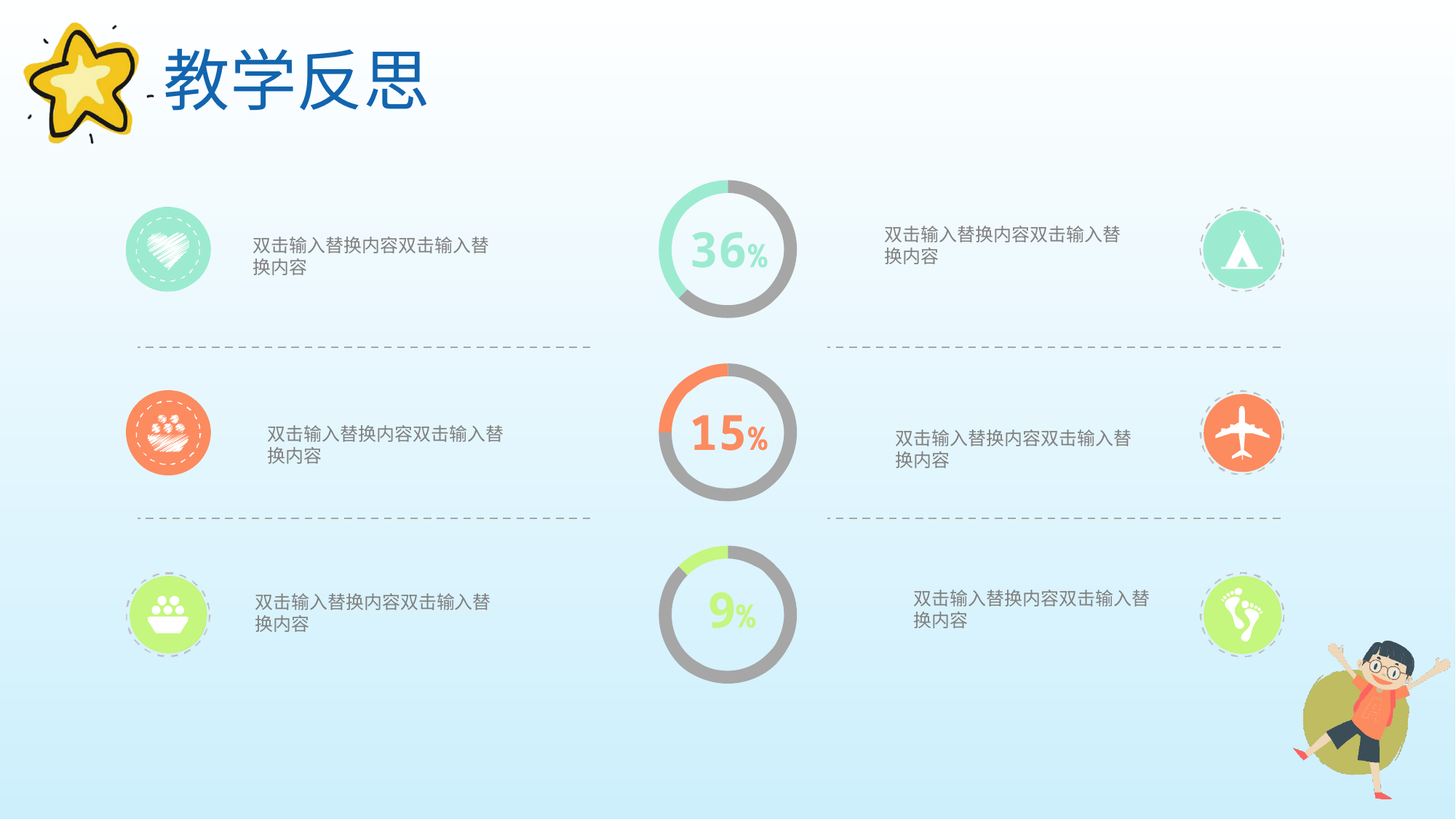

教学反思

36%

双击输入替换内容双击输入替换内容
双击输入替换内容双击输入替换内容

15%

双击输入替换内容双击输入替换内容
双击输入替换内容双击输入替换内容

9%

双击输入替换内容双击输入替换内容
双击输入替换内容双击输入替换内容